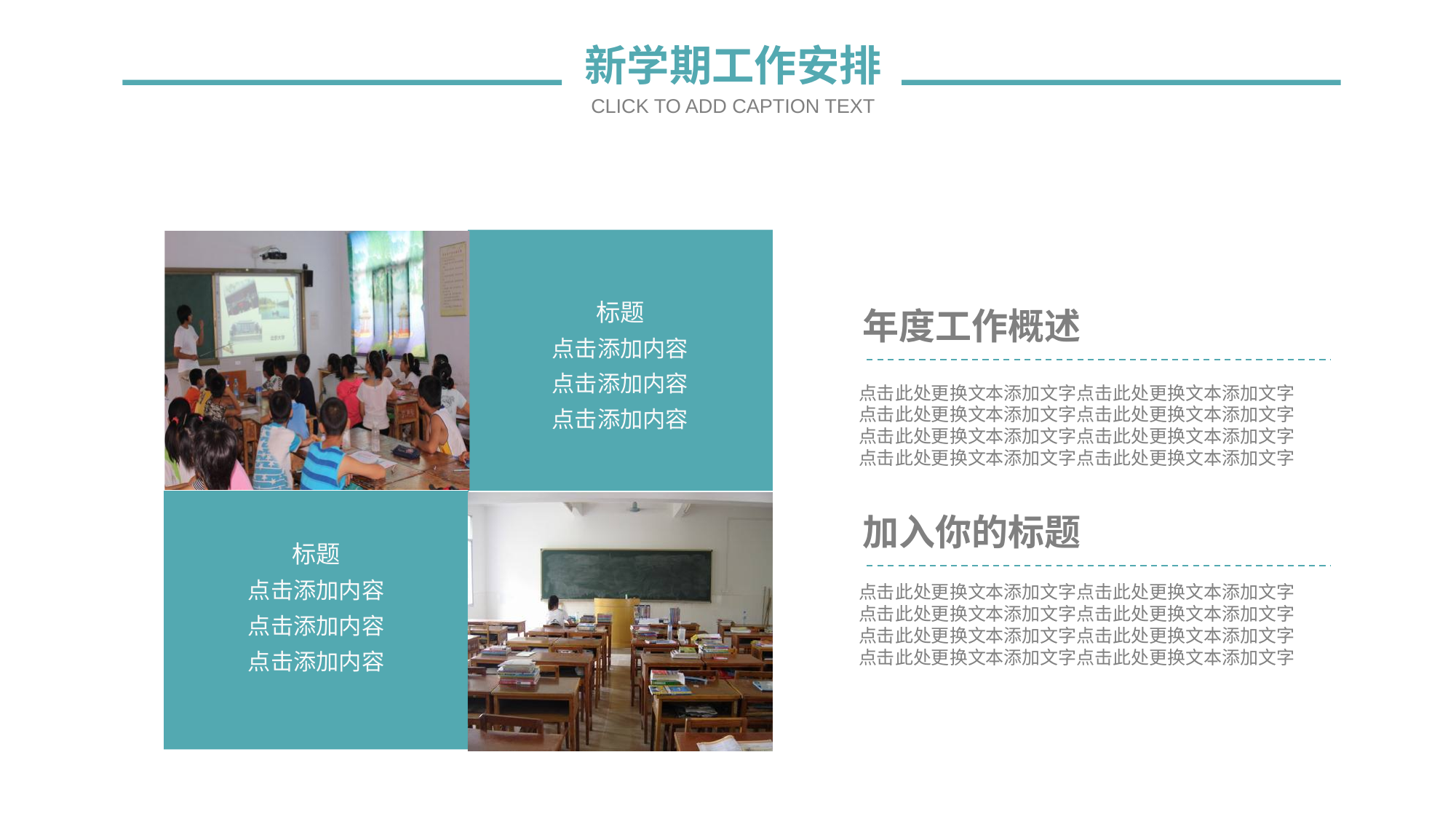

新学期工作安排

CLICK TO ADD CAPTION TEXT
标题
点击添加内容
点击添加内容
点击添加内容

标题
点击添加内容
点击添加内容
点击添加内容

年度工作概述
点击此处更换文本添加文字点击此处更换文本添加文字
点击此处更换文本添加文字点击此处更换文本添加文字
点击此处更换文本添加文字点击此处更换文本添加文字
点击此处更换文本添加文字点击此处更换文本添加文字
加入你的标题
点击此处更换文本添加文字点击此处更换文本添加文字
点击此处更换文本添加文字点击此处更换文本添加文字
点击此处更换文本添加文字点击此处更换文本添加文字
点击此处更换文本添加文字点击此处更换文本添加文字